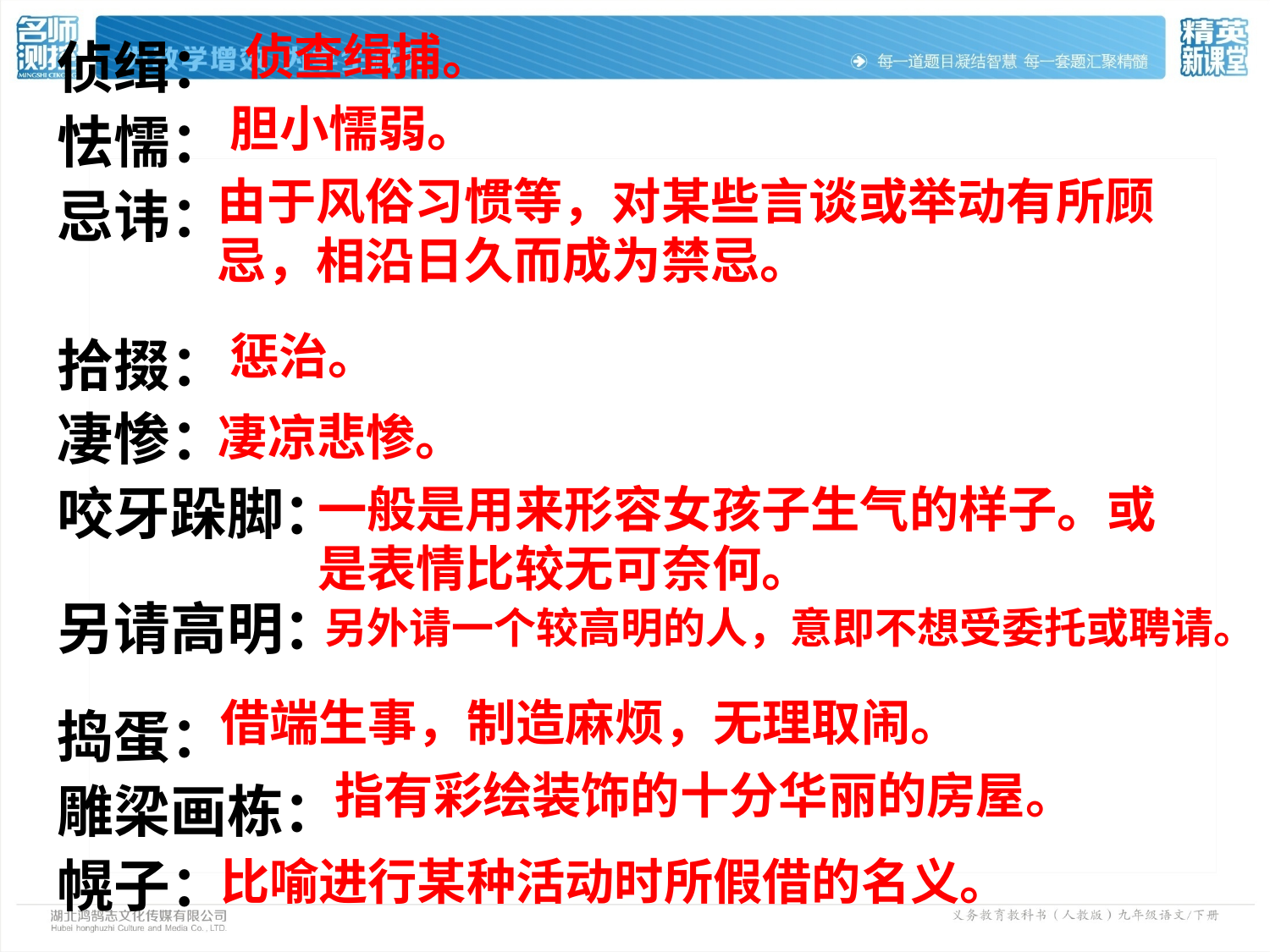

侦缉：
怯懦：
忌讳：

拾掇：
凄惨：
咬牙跺脚：

捣蛋：
雕梁画栋：
幌子：
侦查缉捕。
胆小懦弱。
由于风俗习惯等，对某些言谈或举动有所顾忌，相沿日久而成为禁忌。
惩治。
凄凉悲惨。
一般是用来形容女孩子生气的样子。或是表情比较无可奈何。
另请高明：
另外请一个较高明的人，意即不想受委托或聘请。
借端生事，制造麻烦，无理取闹。
指有彩绘装饰的十分华丽的房屋。
比喻进行某种活动时所假借的名义。